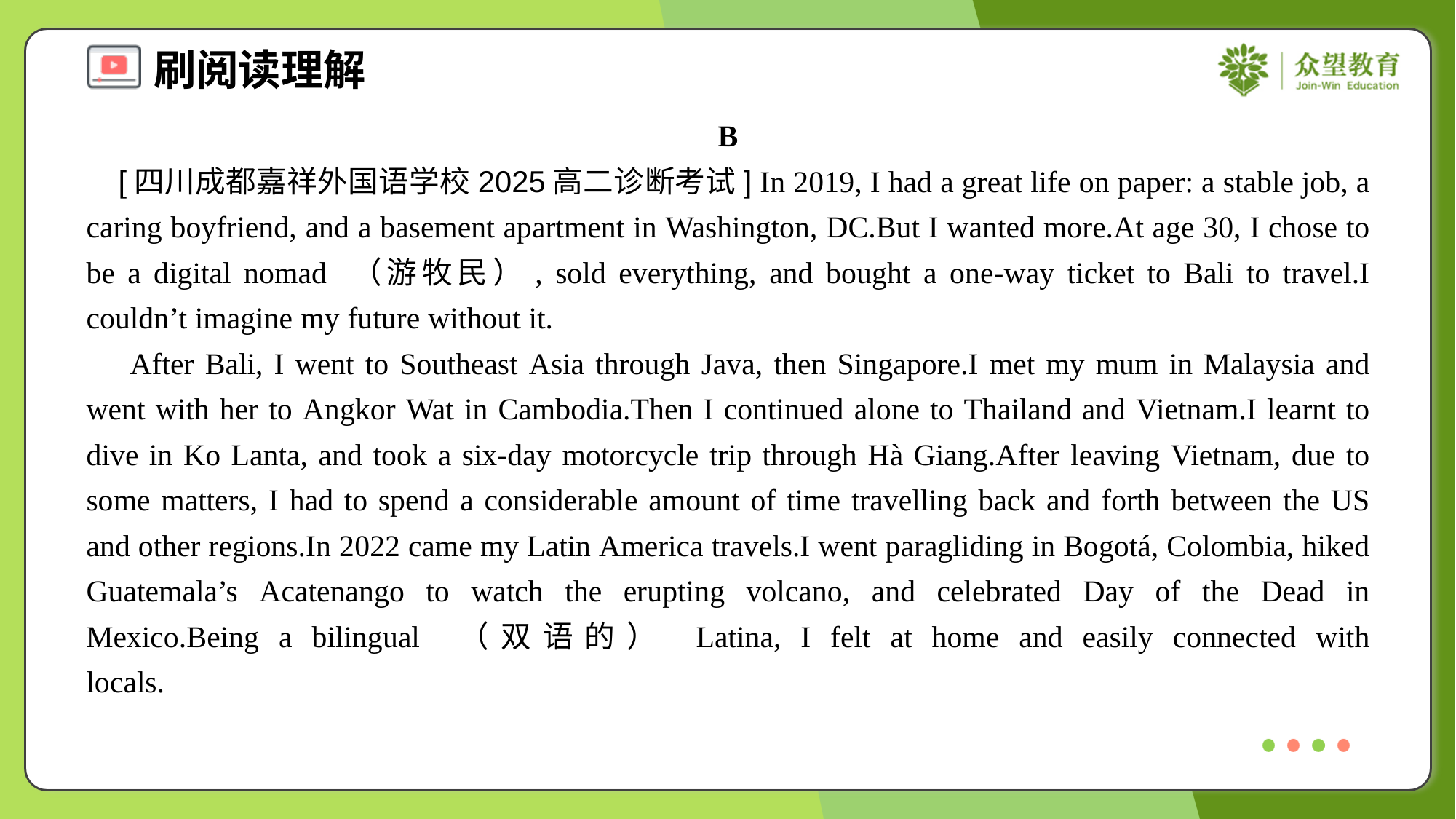

B
    [四川成都嘉祥外国语学校2025高二诊断考试] In 2019, I had a great life on paper: a stable job, a caring boyfriend, and a basement apartment in Washington, DC.But I wanted more.At age 30, I chose to be a digital nomad （游牧民）, sold everything, and bought a one-way ticket to Bali to travel.I couldn’t imagine my future without it.
    After Bali, I went to Southeast Asia through Java, then Singapore.I met my mum in Malaysia and went with her to Angkor Wat in Cambodia.Then I continued alone to Thailand and Vietnam.I learnt to dive in Ko Lanta, and took a six-day motorcycle trip through Hà Giang.After leaving Vietnam, due to some matters, I had to spend a considerable amount of time travelling back and forth between the US and other regions.In 2022 came my Latin America travels.I went paragliding in Bogotá, Colombia, hiked Guatemala’s Acatenango to watch the erupting volcano, and celebrated Day of the Dead in Mexico.Being a bilingual （双语的） Latina, I felt at home and easily connected with locals.#1.2